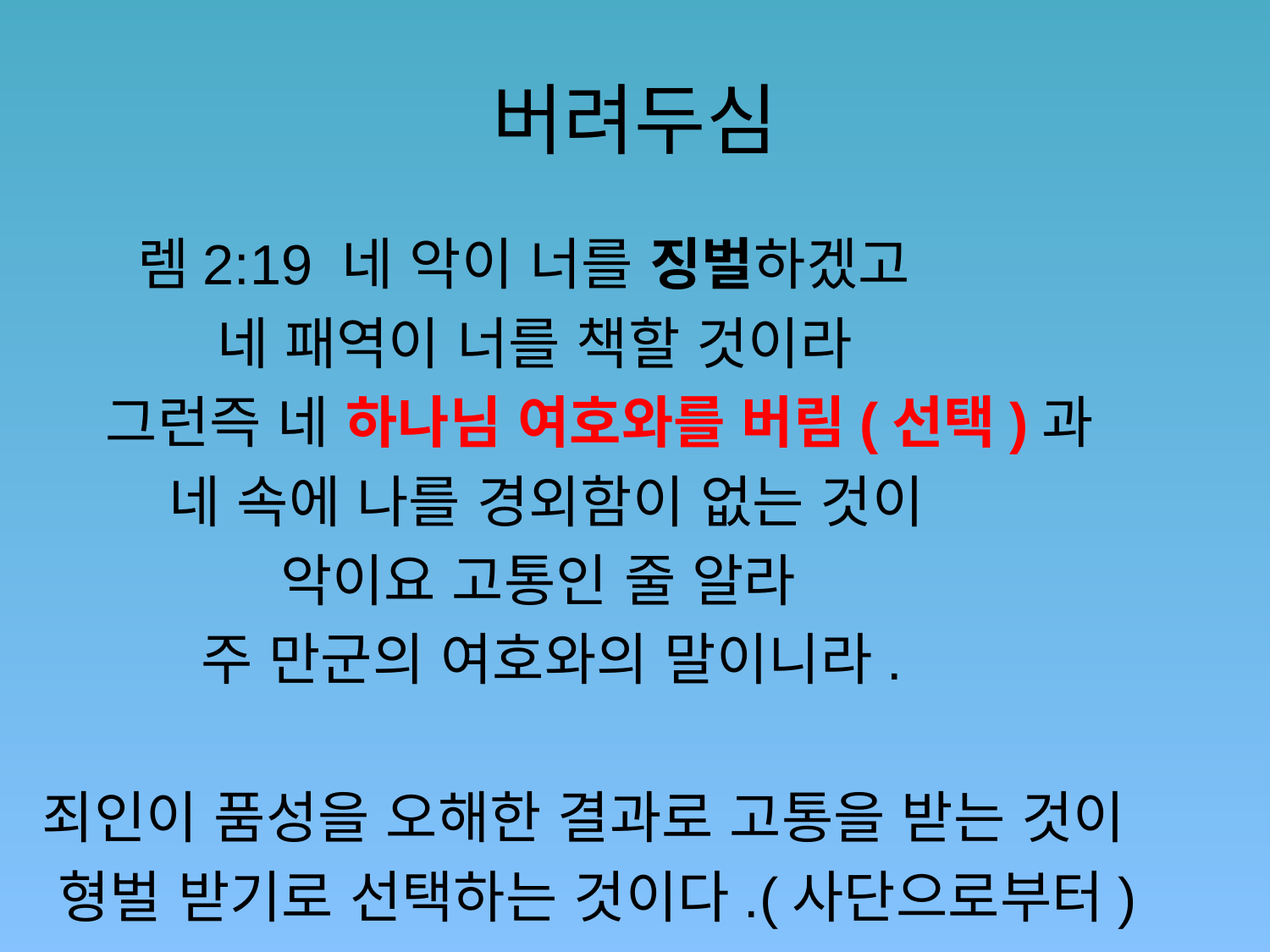

# 버려두심
       렘2:19 네 악이 너를 징벌하겠고
            네 패역이 너를 책할 것이라
     그런즉 네 하나님 여호와를 버림(선택)과
         네 속에 나를 경외함이 없는 것이
                악이요 고통인 줄 알라
           주 만군의 여호와의 말이니라.

 죄인이 품성을 오해한 결과로 고통을 받는 것이
  형벌 받기로 선택하는 것이다.(사단으로부터)